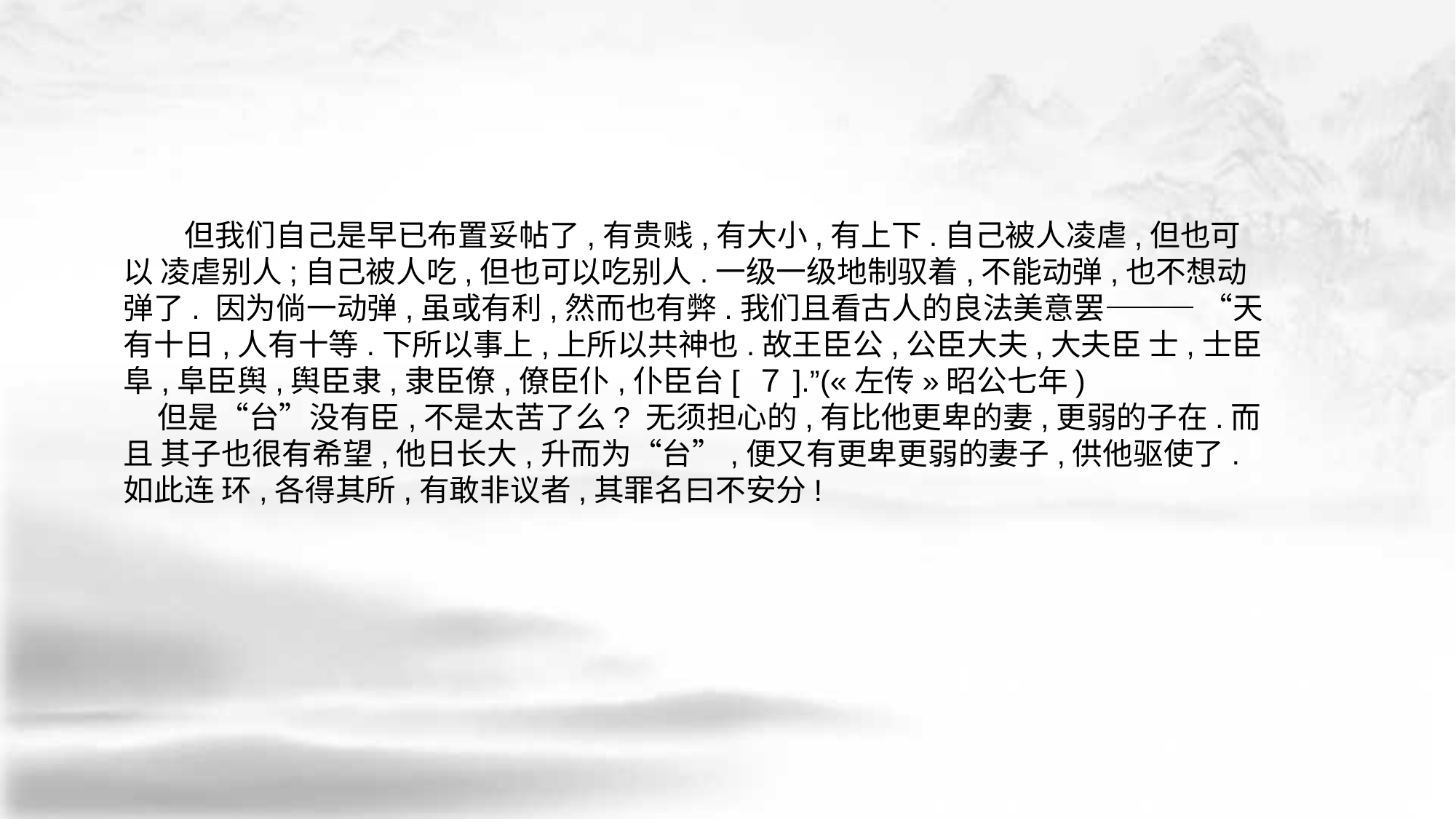

但我们自己是早已布置妥帖了,有贵贱,有大小,有上下.自己被人凌虐,但也可以 凌虐别人;自己被人吃,但也可以吃别人.一级一级地制驭着,不能动弹,也不想动弹了. 因为倘一动弹,虽或有利,然而也有弊.我们且看古人的良法美意罢——— “天有十日,人有十等.下所以事上,上所以共神也.故王臣公,公臣大夫,大夫臣 士,士臣阜,阜臣舆,舆臣隶,隶臣僚,僚臣仆,仆臣台[ ７].”(«左传»昭公七年)
    但是“台”没有臣,不是太苦了么? 无须担心的,有比他更卑的妻,更弱的子在.而且 其子也很有希望,他日长大,升而为“台”,便又有更卑更弱的妻子,供他驱使了.如此连 环,各得其所,有敢非议者,其罪名曰不安分!